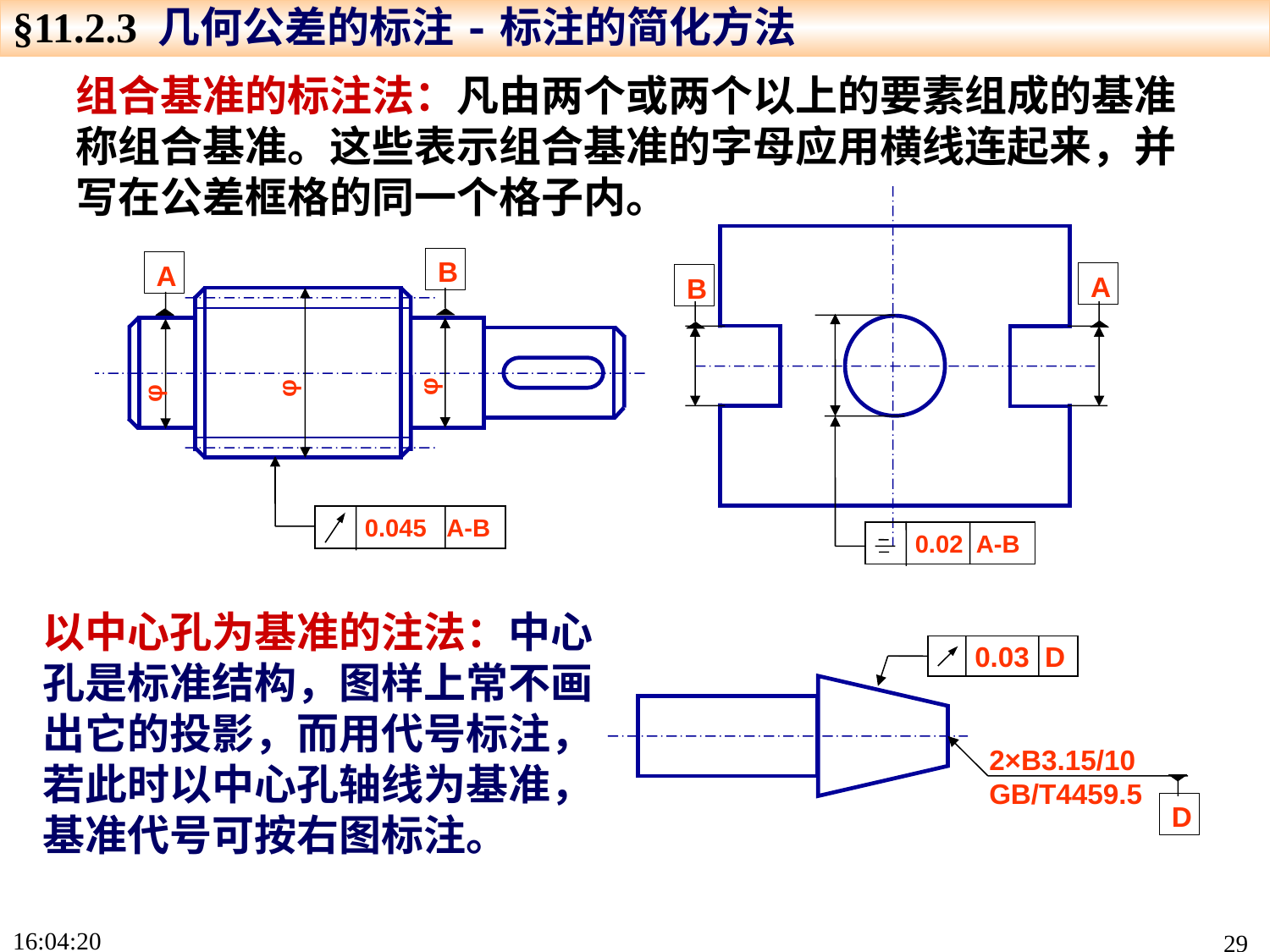

§11.2.3 几何公差的标注-标注的简化方法
组合基准的标注法：凡由两个或两个以上的要素组成的基准称组合基准。这些表示组合基准的字母应用横线连起来，并写在公差框格的同一个格子内。

     0.02  A-B

B

A

A

B

φ
φ
φ

     0.045   A-B

以中心孔为基准的注法：中心孔是标准结构，图样上常不画出它的投影，而用代号标注，若此时以中心孔轴线为基准，基准代号可按右图标注。
0.03  D

2×B3.15/10
GB/T4459.5

D

16:04:20
29